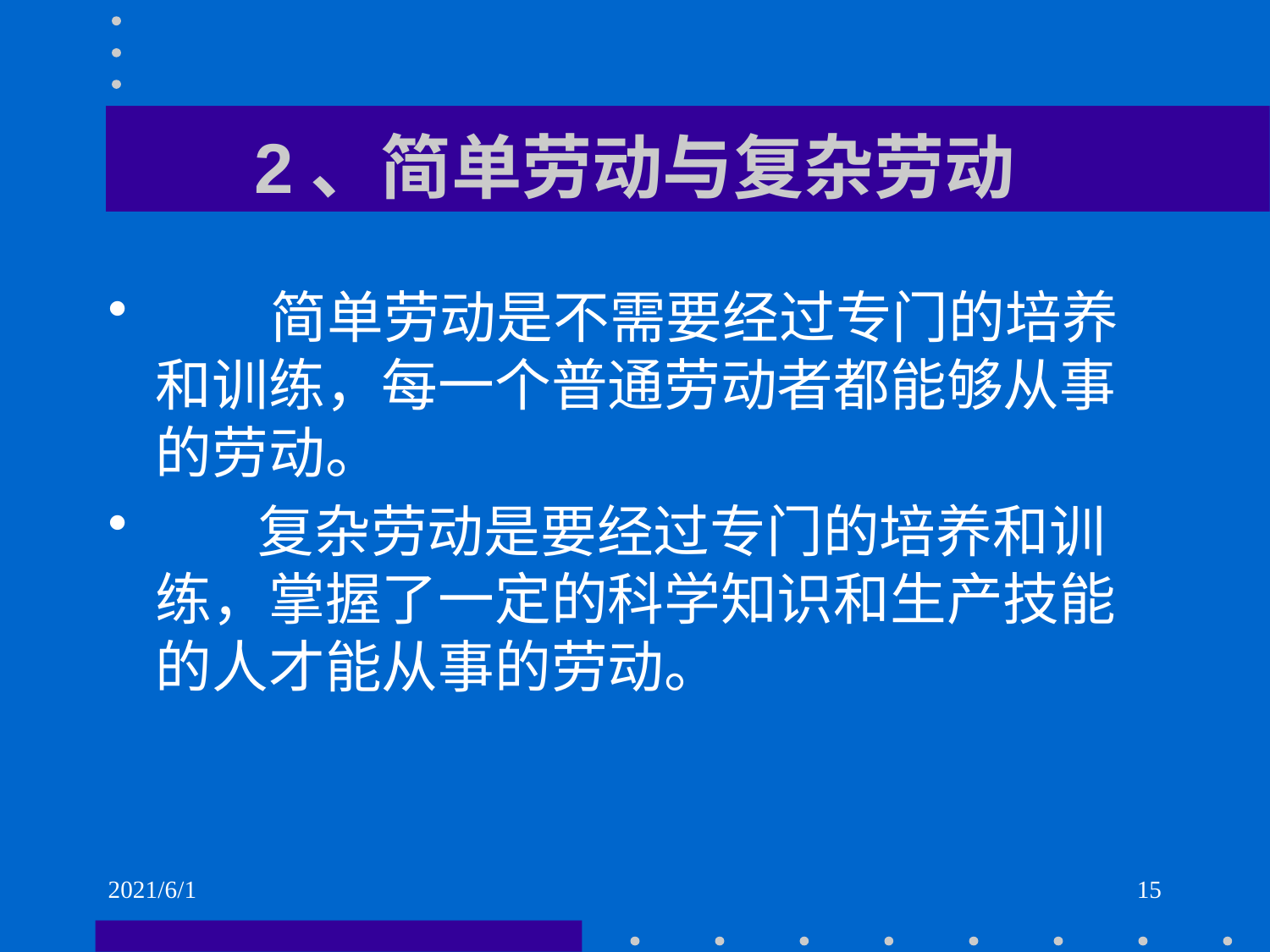

# 2、简单劳动与复杂劳动
        简单劳动是不需要经过专门的培养和训练，每一个普通劳动者都能够从事的劳动。
       复杂劳动是要经过专门的培养和训练，掌握了一定的科学知识和生产技能的人才能从事的劳动。
2021/6/1
15